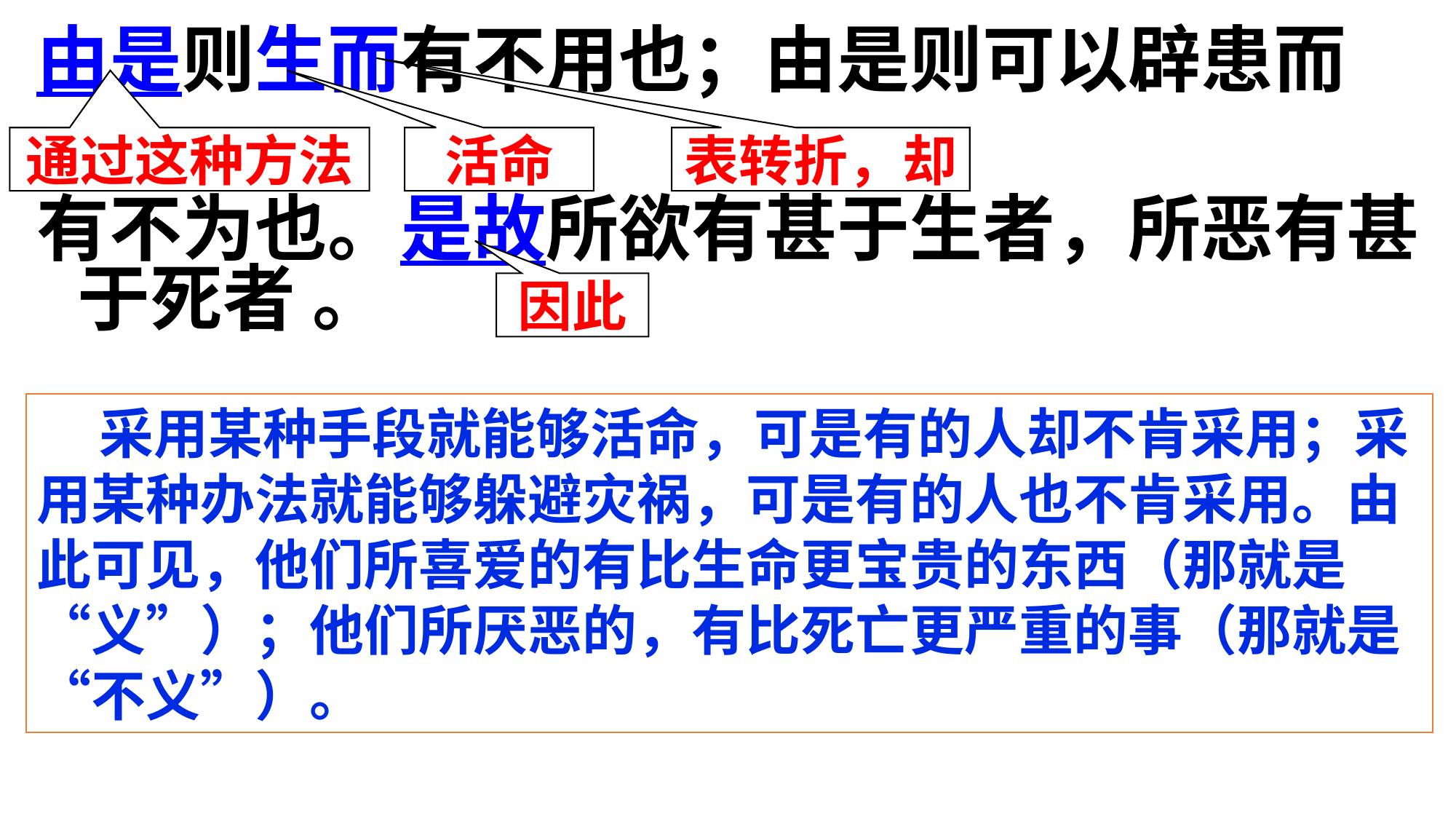

由是则生而有不用也；由是则可以辟患而

有不为也。是故所欲有甚于生者，所恶有甚于死者 。
通过这种方法
活命
表转折，却
因此
    采用某种手段就能够活命，可是有的人却不肯采用；采用某种办法就能够躲避灾祸，可是有的人也不肯采用。由此可见，他们所喜爱的有比生命更宝贵的东西（那就是“义”）；他们所厌恶的，有比死亡更严重的事（那就是“不义”）。